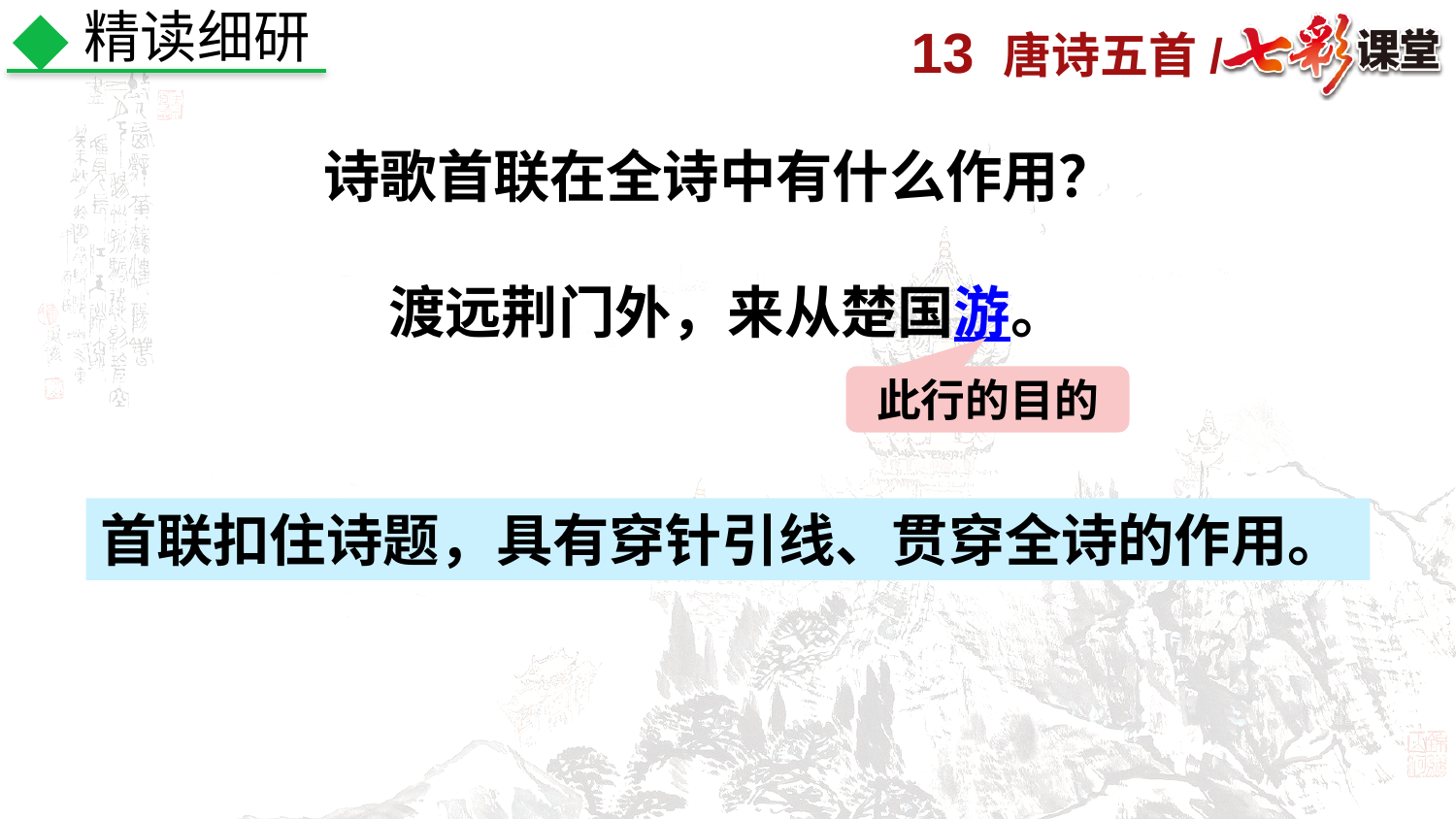

精读细研

诗歌首联在全诗中有什么作用？
渡远荆门外，来从楚国游。
此行的目的
首联扣住诗题，具有穿针引线、贯穿全诗的作用。